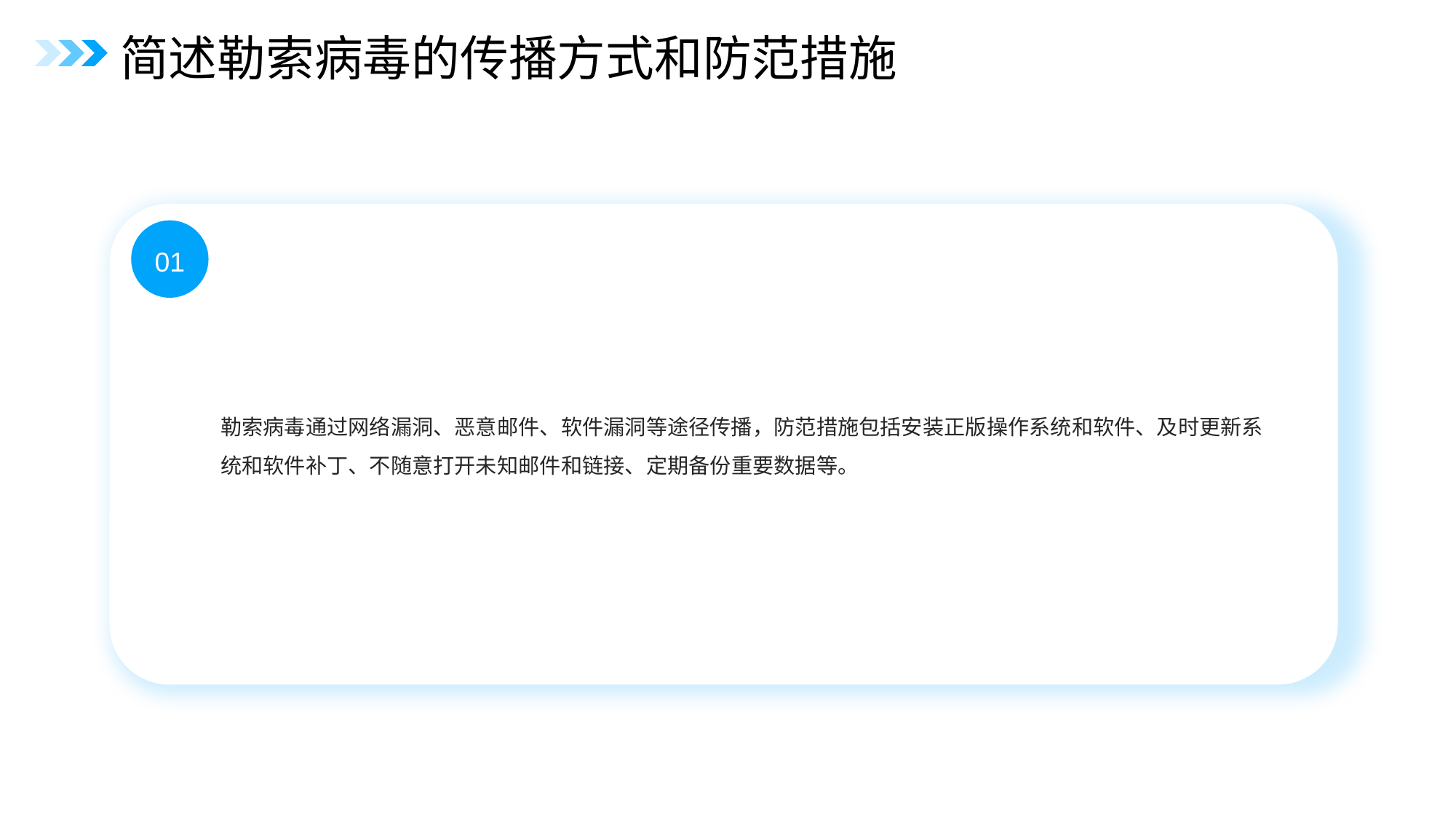

简述勒索病毒的传播方式和防范措施

01
勒索病毒通过网络漏洞、恶意邮件、软件漏洞等途径传播，防范措施包括安装正版操作系统和软件、及时更新系统和软件补丁、不随意打开未知邮件和链接、定期备份重要数据等。